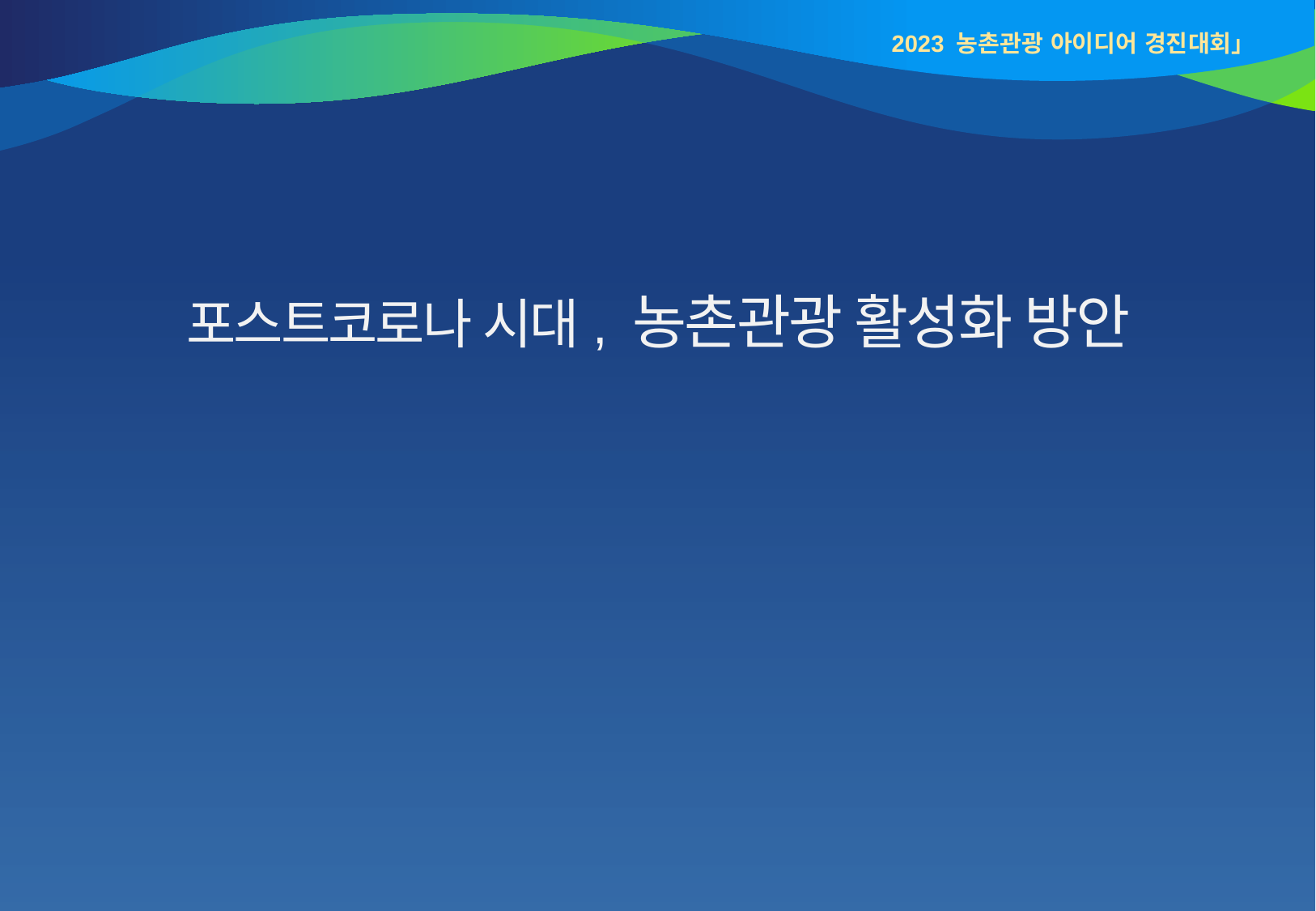

2023 농촌관광 아이디어 경진대회」
포스트코로나 시대, 농촌관광 활성화 방안
2023. 8.
 O O O
(OO대학교  OO학과)